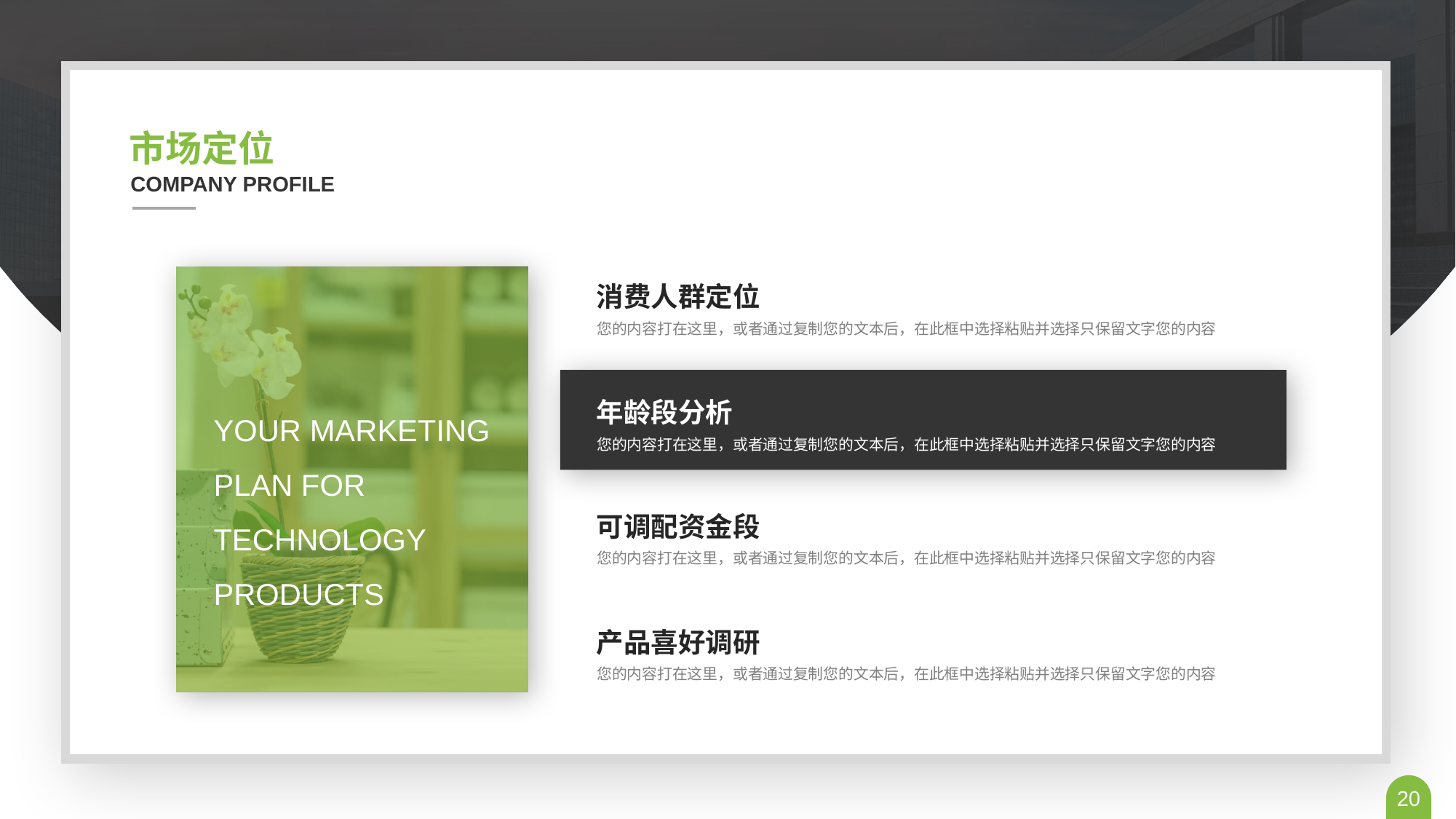

市场定位
COMPANY PROFILE
消费人群定位
您的内容打在这里，或者通过复制您的文本后，在此框中选择粘贴并选择只保留文字您的内容

年龄段分析
您的内容打在这里，或者通过复制您的文本后，在此框中选择粘贴并选择只保留文字您的内容
YOUR MARKETING PLAN FOR TECHNOLOGY PRODUCTS
可调配资金段
您的内容打在这里，或者通过复制您的文本后，在此框中选择粘贴并选择只保留文字您的内容
产品喜好调研
您的内容打在这里，或者通过复制您的文本后，在此框中选择粘贴并选择只保留文字您的内容